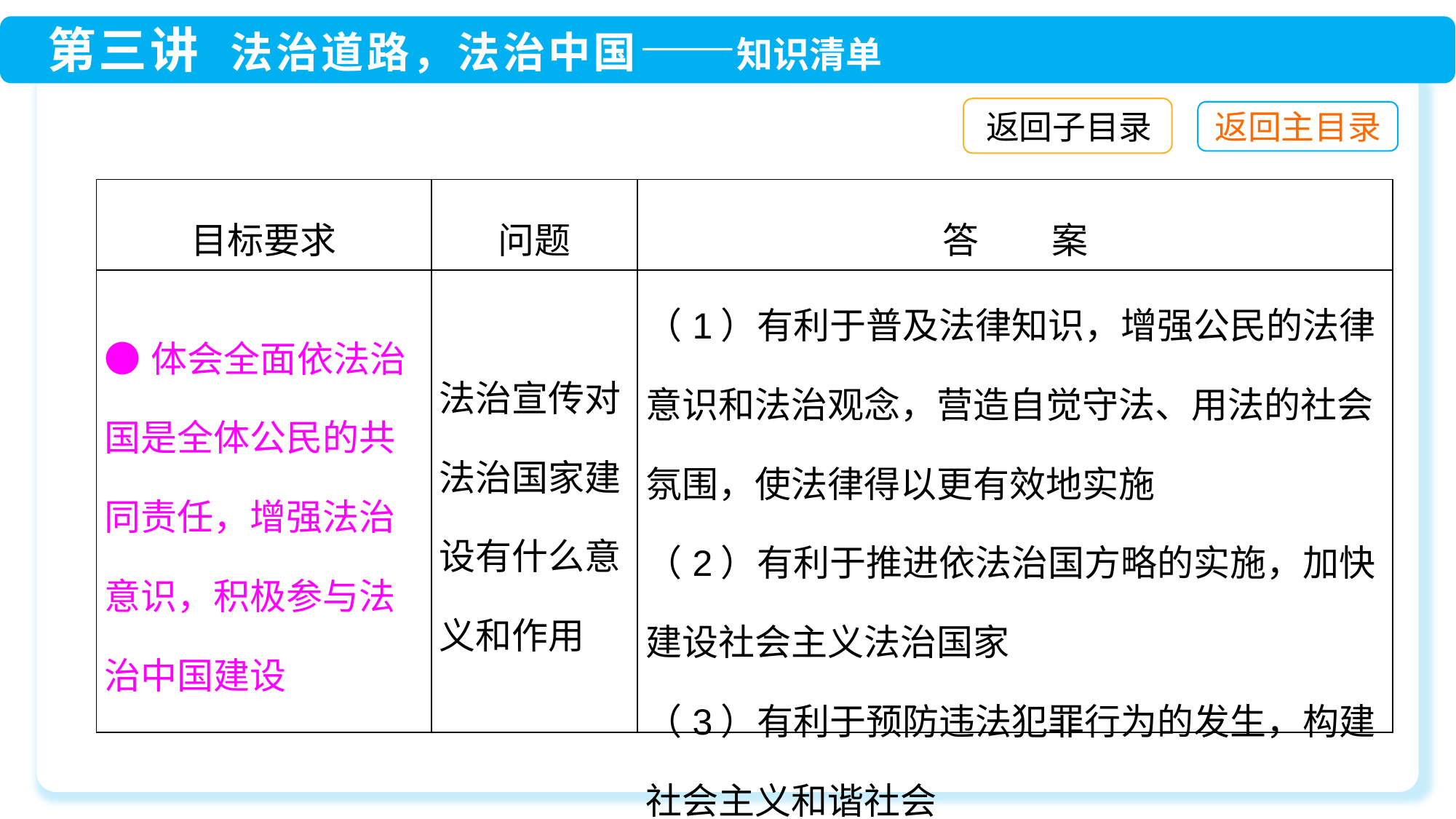

返回子目录
| 目标要求 | 问题 | 答　　案 |
| --- | --- | --- |
| ●体会全面依法治国是全体公民的共同责任，增强法治意识，积极参与法治中国建设 | 法治宣传对法治国家建设有什么意义和作用 | （1）有利于普及法律知识，增强公民的法律意识和法治观念，营造自觉守法、用法的社会氛围，使法律得以更有效地实施 （2）有利于推进依法治国方略的实施，加快建设社会主义法治国家 （3）有利于预防违法犯罪行为的发生，构建社会主义和谐社会 |